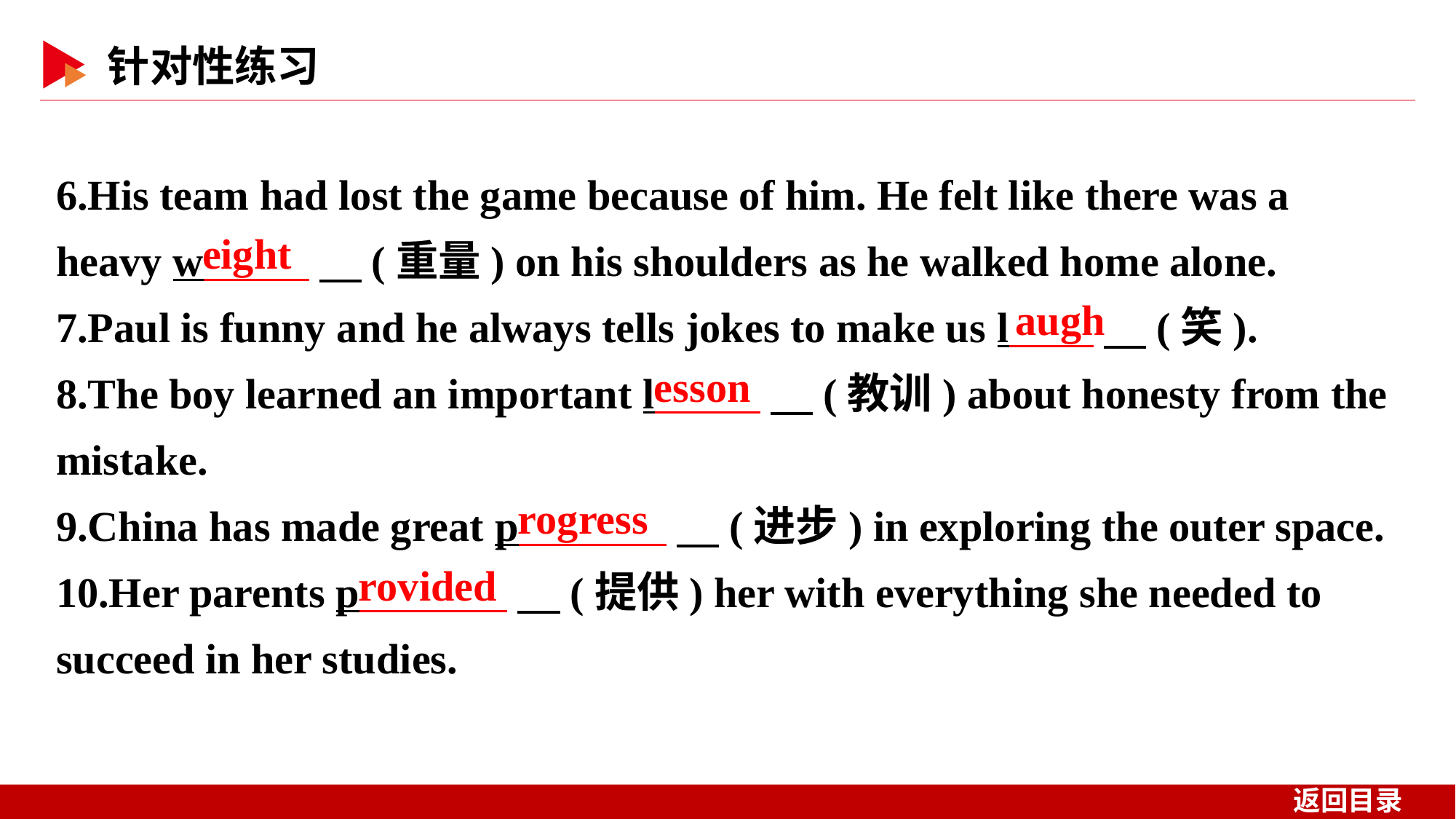

6.His team had lost the game because of him. He felt like there was a heavy w          　(重量) on his shoulders as he walked home alone.
7.Paul is funny and he always tells jokes to make us l        　(笑).
8.The boy learned an important l          　(教训) about honesty from the mistake.
9.China has made great p              　(进步) in exploring the outer space.
10.Her parents p              　(提供) her with everything she needed to succeed in her studies.
eight
augh
esson
rogress
rovided